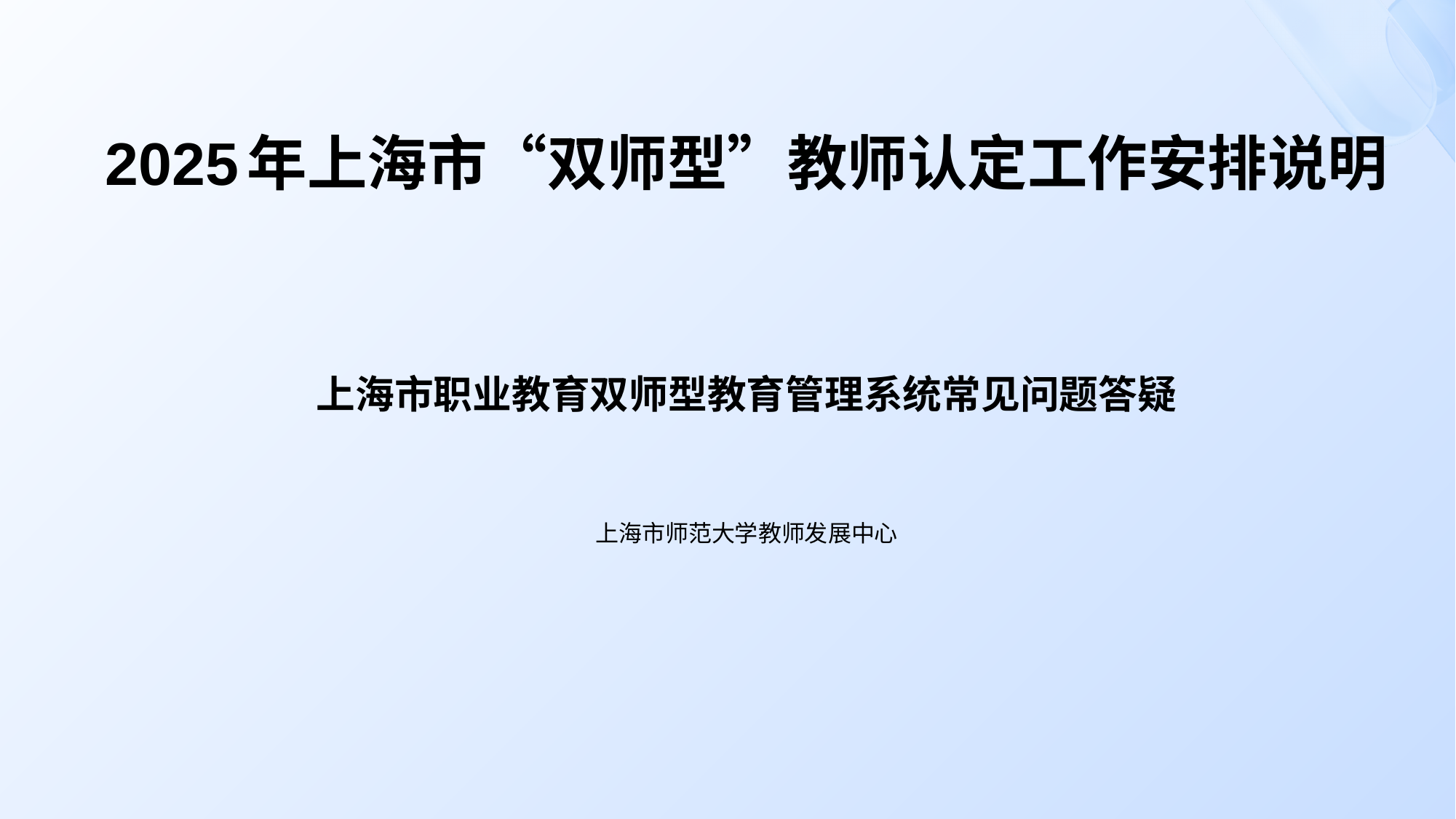

2025年上海市“双师型”教师认定工作安排说明
上海市职业教育双师型教育管理系统常见问题答疑
上海市师范大学教师发展中心